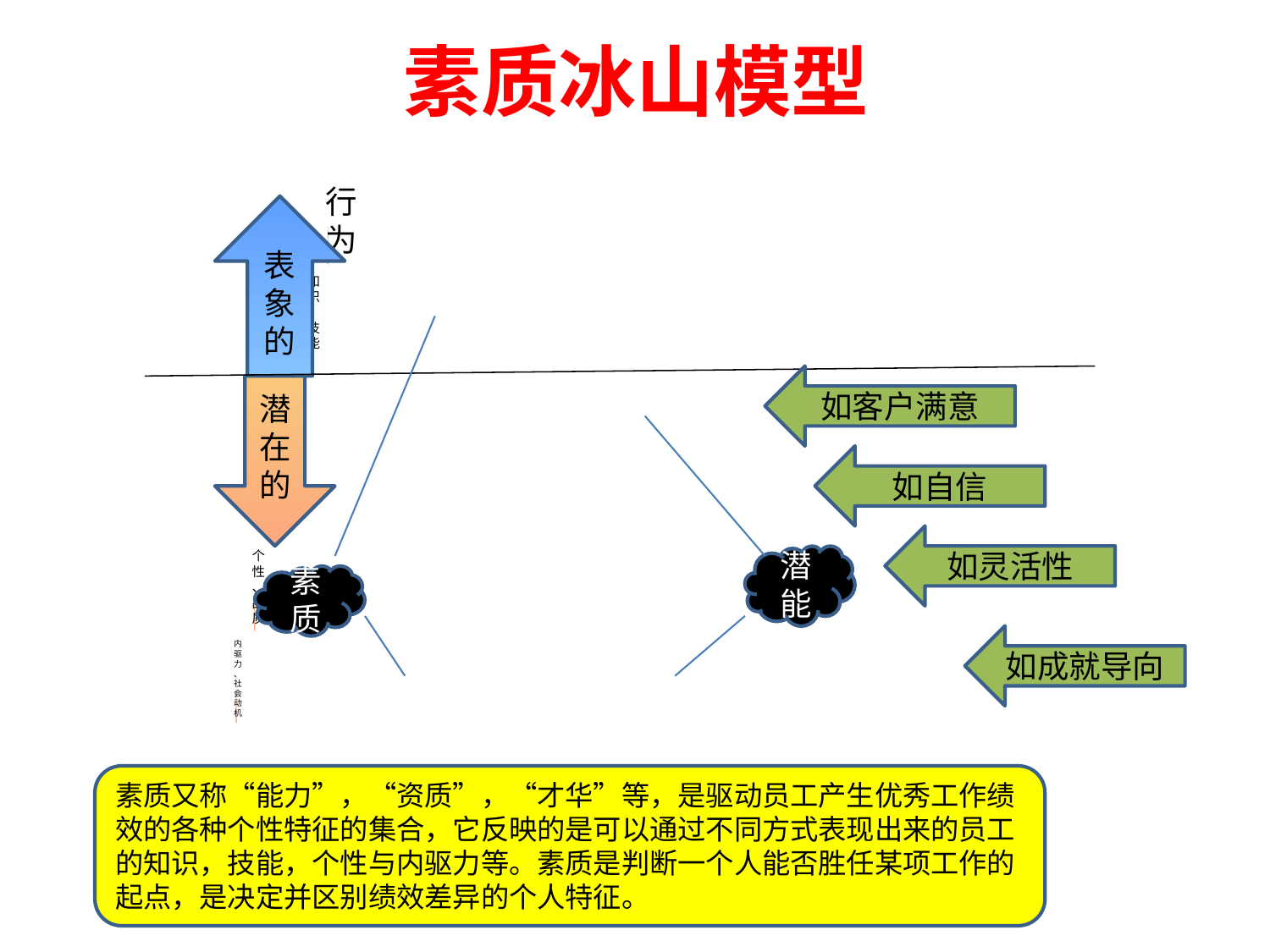

# 素质冰山模型
行为
价值观、态度、社会角色
个性、品质
内驱力、社会动机
表象的
如客户满意
潜在的
如自信
如灵活性
潜能
素质
如成就导向
素质又称“能力”，“资质”，“才华”等，是驱动员工产生优秀工作绩效的各种个性特征的集合，它反映的是可以通过不同方式表现出来的员工的知识，技能，个性与内驱力等。素质是判断一个人能否胜任某项工作的起点，是决定并区别绩效差异的个人特征。